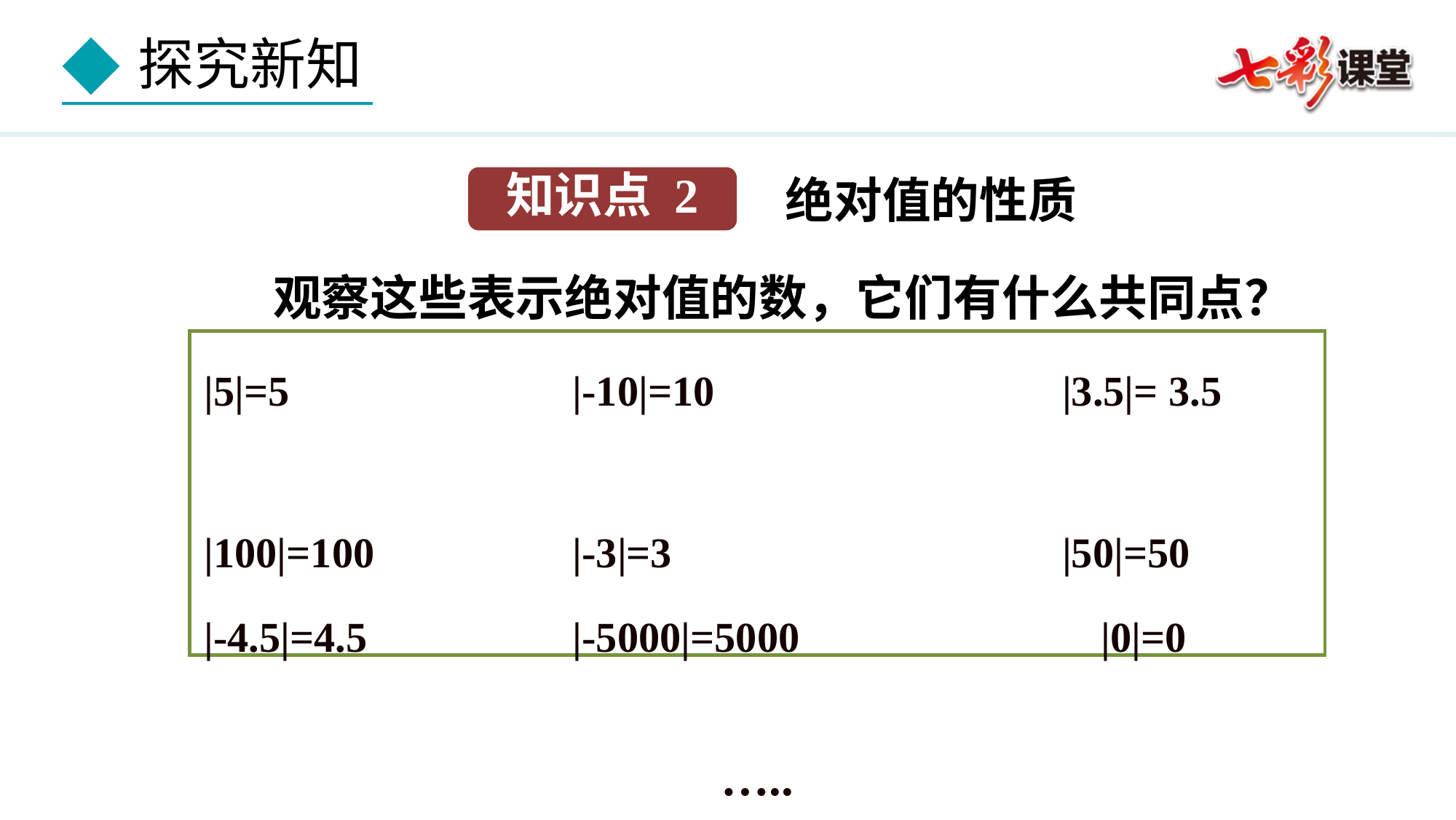

绝对值的性质

知识点 2
观察这些表示绝对值的数，它们有什么共同点？
|5|=5                      	|-10|=10              		     |3.5|= 3.5
|100|=100             	|-3|=3                  		     |50|=50
|-4.5|=4.5               	|-5000|=5000	                   |0|=0
…..